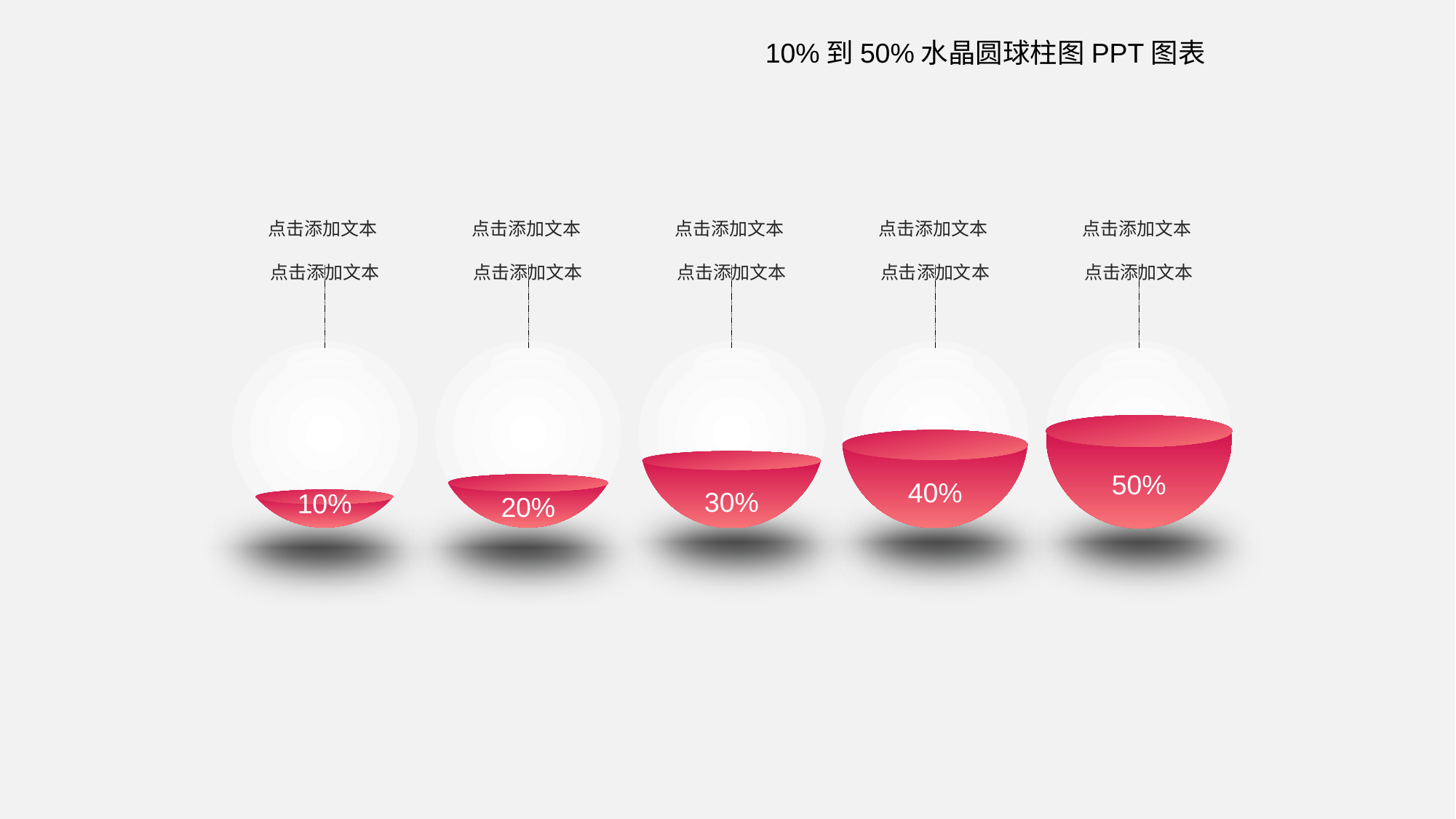

10%到50%水晶圆球柱图PPT图表
点击添加文本
点击添加文本
点击添加文本
点击添加文本
点击添加文本
点击添加文本
点击添加文本
点击添加文本
点击添加文本
点击添加文本

50%
40%

30%
10%

20%